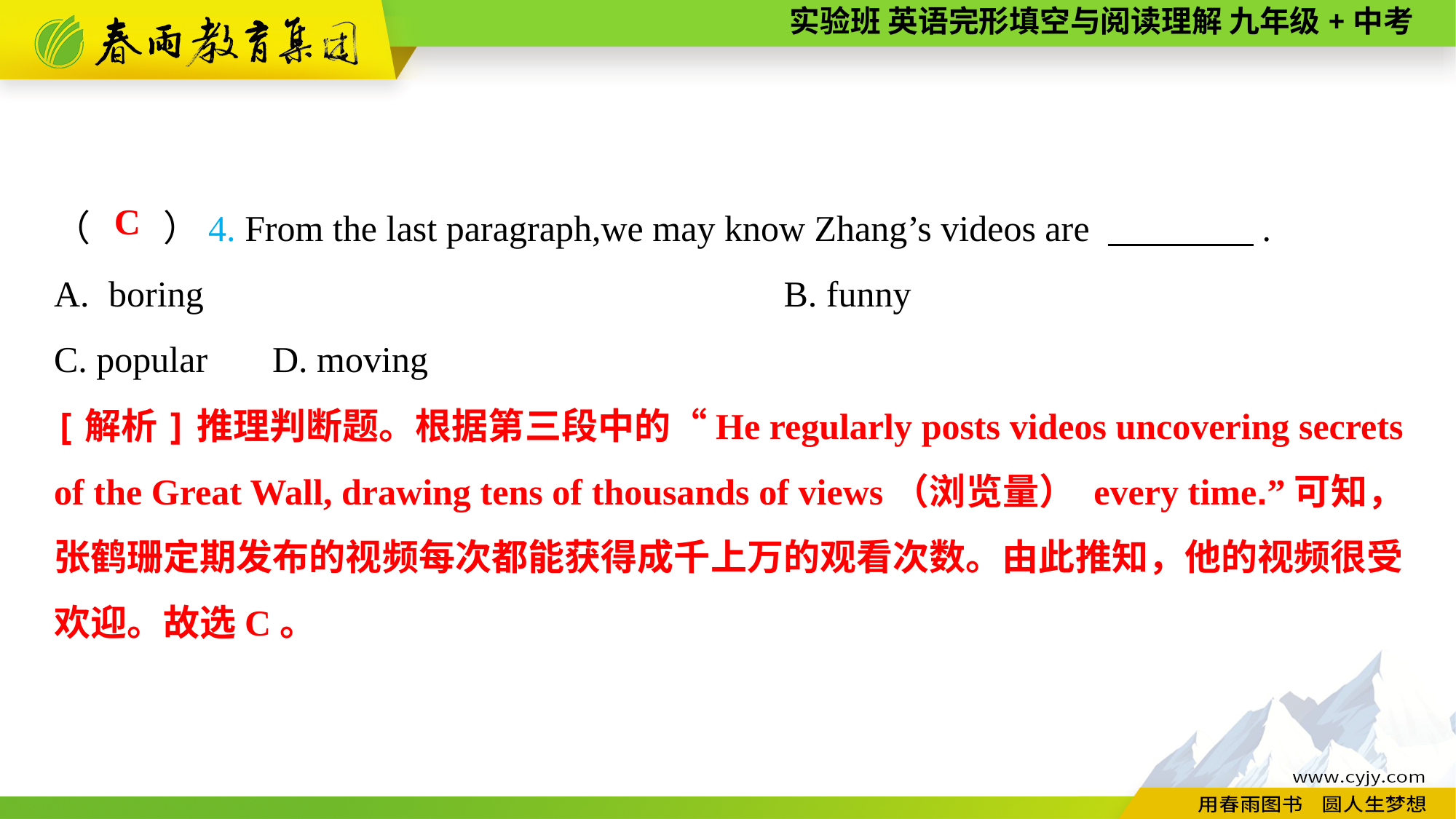

（　　）4. From the last paragraph,we may know Zhang’s videos are 　　　　.
boring	B. funny
C. popular	D. moving
C
[解析]推理判断题。根据第三段中的“He regularly posts videos uncovering secrets of the Great Wall, drawing tens of thousands of views（浏览量） every time.”可知，张鹤珊定期发布的视频每次都能获得成千上万的观看次数。由此推知，他的视频很受欢迎。故选C。